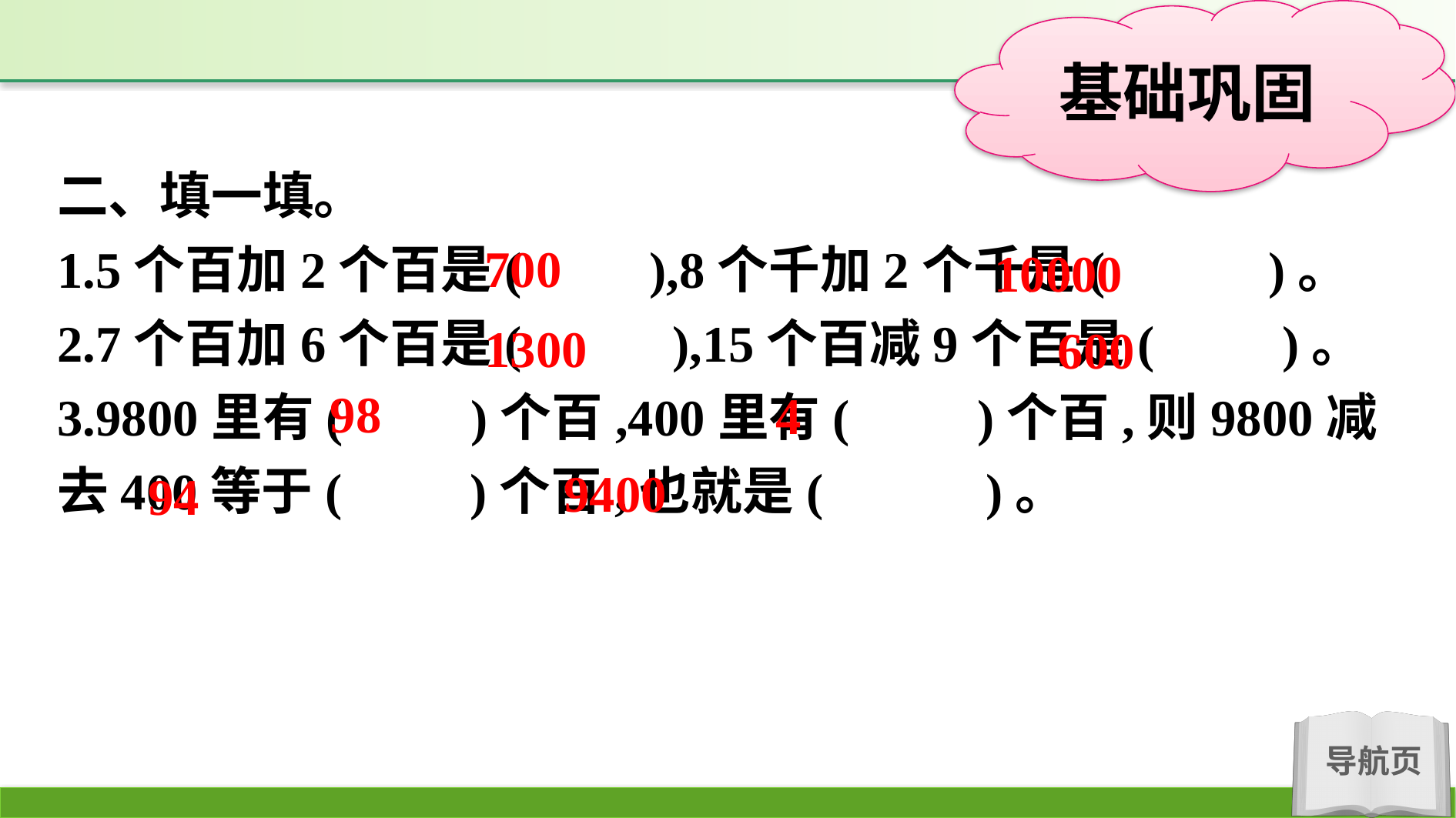

二、填一填。
1.5个百加2个百是(　　),8个千加2个千是(　   　)。
2.7个百加6个百是(　　  ),15个百减9个百是(　　)。
3.9800里有(　　)个百,400里有(　　)个百,则9800减去400等于(　　)个百,也就是(　   　)。
700
10000
1300
600
98
4
9400
94